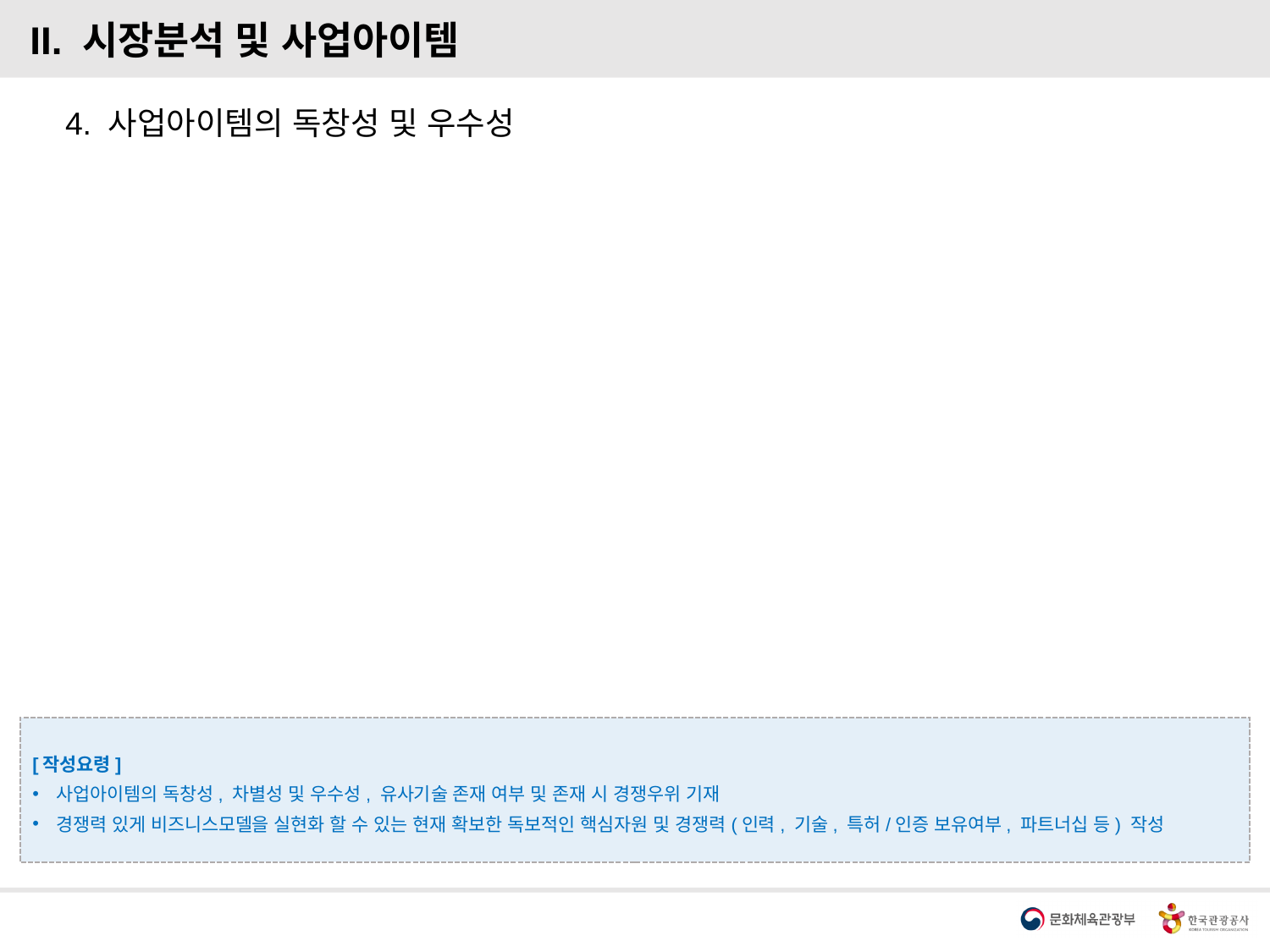

II. 시장분석 및 사업아이템
4. 사업아이템의 독창성 및 우수성
[작성요령]
사업아이템의 독창성, 차별성 및 우수성, 유사기술 존재 여부 및 존재 시 경쟁우위 기재
경쟁력 있게 비즈니스모델을 실현화 할 수 있는 현재 확보한 독보적인 핵심자원 및 경쟁력(인력, 기술, 특허/인증 보유여부, 파트너십 등) 작성